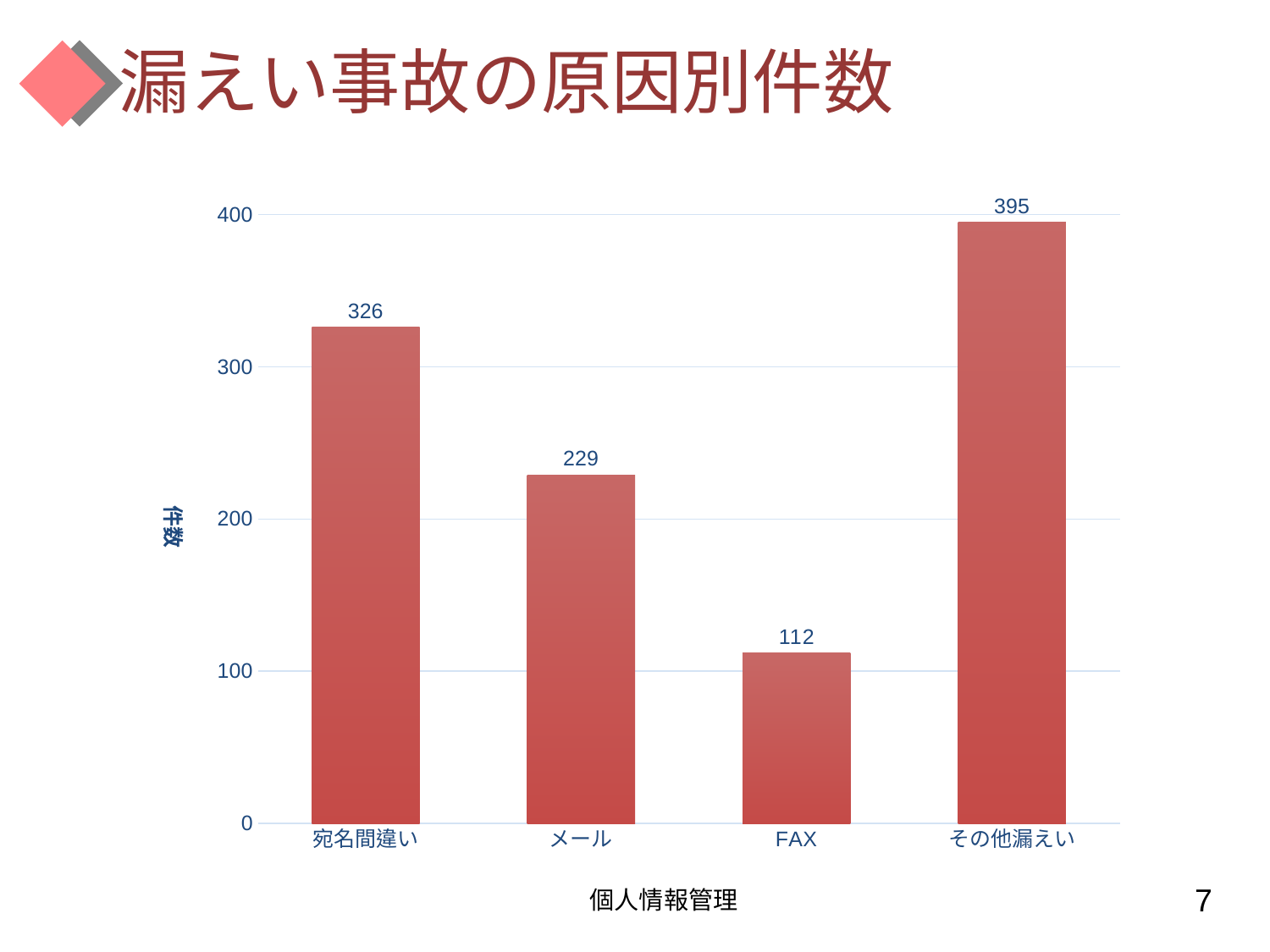

# 漏えい事故の原因別件数

### Chart

| Category | 件数 |
|---|---|
| 宛名間違い | 326.0 |
| メール | 229.0 |
| FAX | 112.0 |
| その他漏えい | 395.0 |
個人情報管理
7